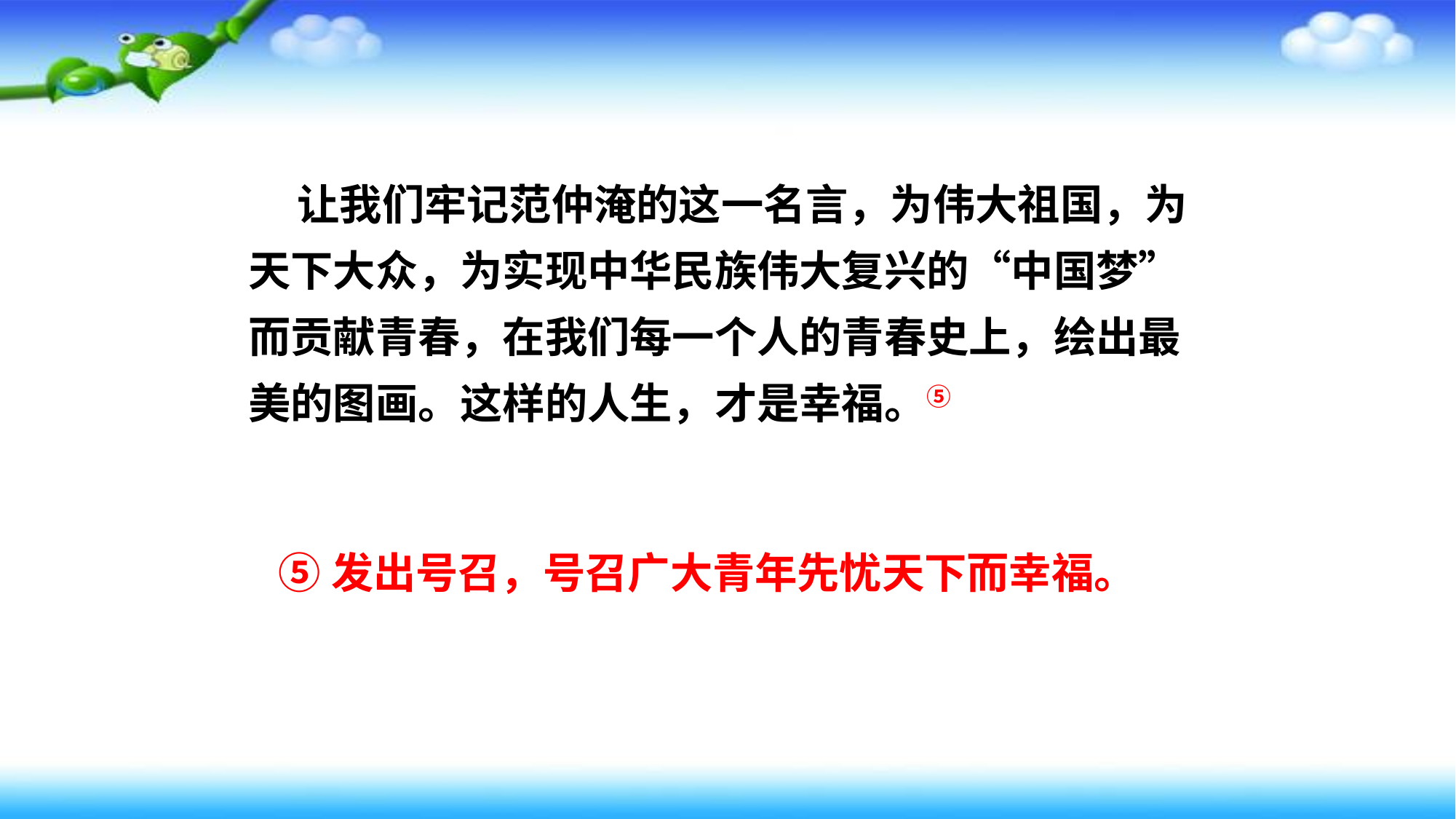

让我们牢记范仲淹的这一名言，为伟大祖国，为天下大众，为实现中华民族伟大复兴的“中国梦”而贡献青春，在我们每一个人的青春史上，绘出最美的图画。这样的人生，才是幸福。⑤
⑤发出号召，号召广大青年先忧天下而幸福。